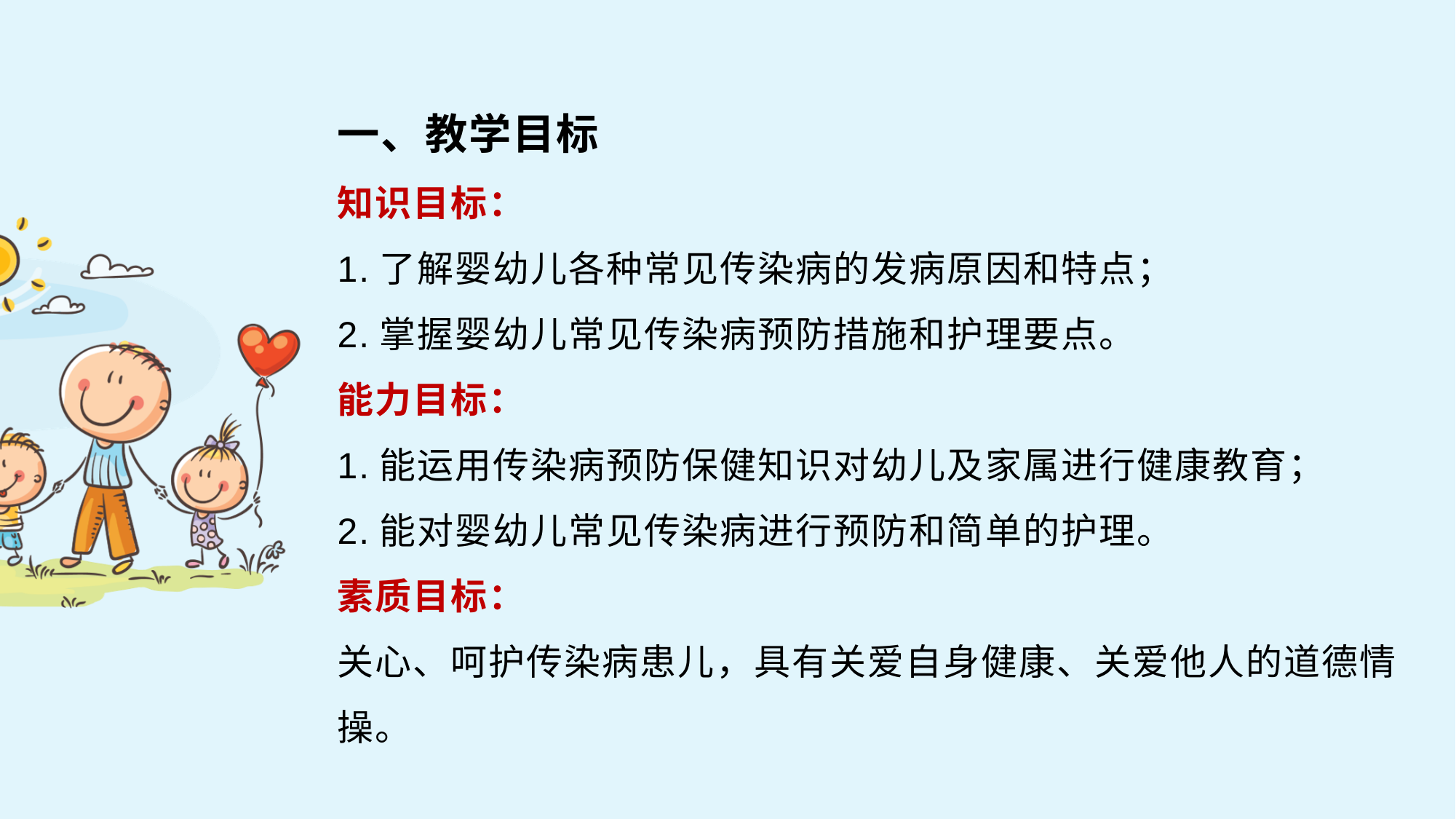

一、教学目标
知识目标：
1.了解婴幼儿各种常见传染病的发病原因和特点；
2.掌握婴幼儿常见传染病预防措施和护理要点。
能力目标：
1.能运用传染病预防保健知识对幼儿及家属进行健康教育；
2.能对婴幼儿常见传染病进行预防和简单的护理。
素质目标：
关心、呵护传染病患儿，具有关爱自身健康、关爱他人的道德情操。